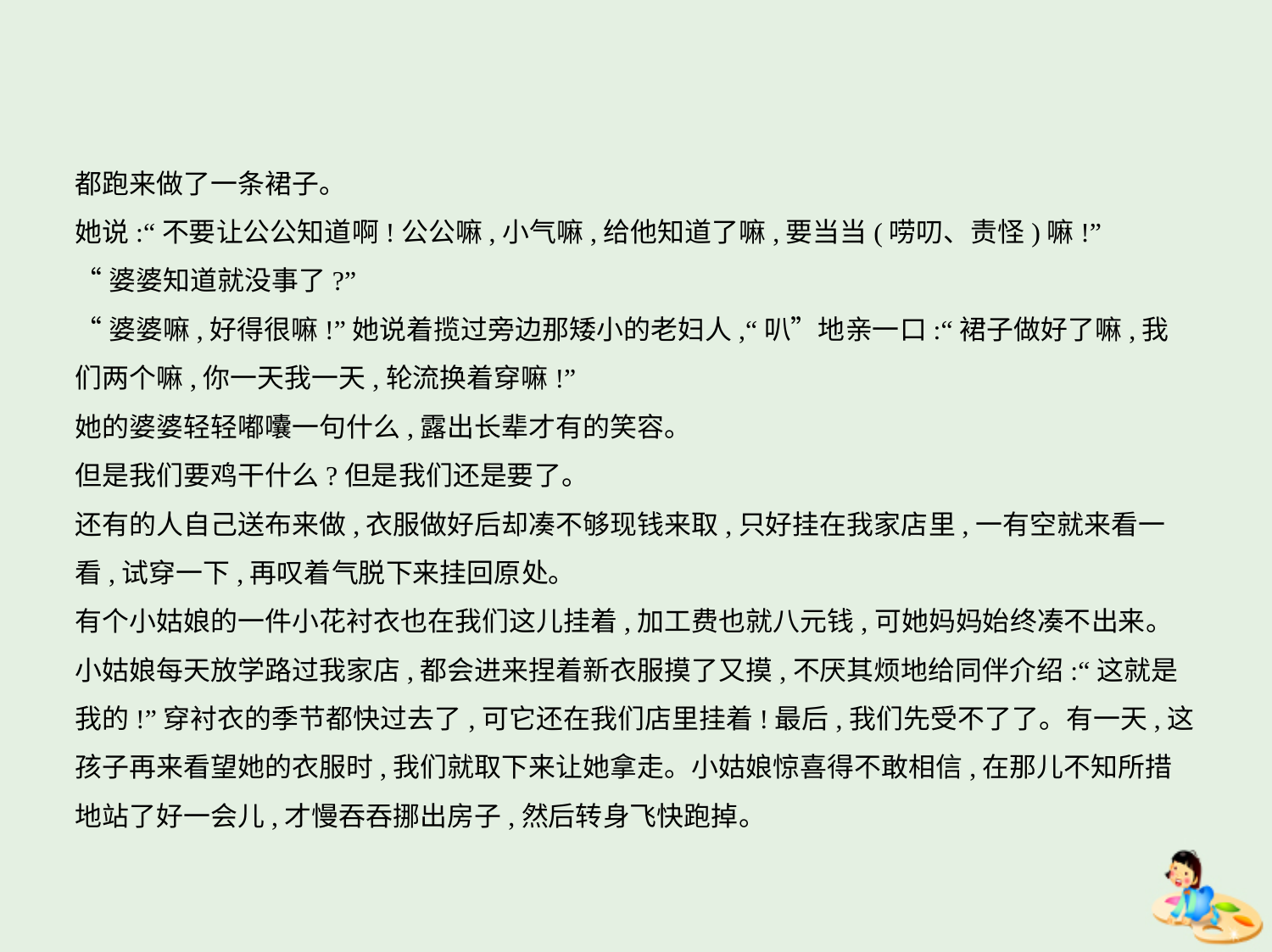

都跑来做了一条裙子。
她说:“不要让公公知道啊!公公嘛,小气嘛,给他知道了嘛,要当当(唠叨、责怪)嘛!”
“婆婆知道就没事了?”
“婆婆嘛,好得很嘛!”她说着揽过旁边那矮小的老妇人,“叭”地亲一口:“裙子做好了嘛,我
们两个嘛,你一天我一天,轮流换着穿嘛!”
她的婆婆轻轻嘟囔一句什么,露出长辈才有的笑容。
但是我们要鸡干什么?但是我们还是要了。
还有的人自己送布来做,衣服做好后却凑不够现钱来取,只好挂在我家店里,一有空就来看一
看,试穿一下,再叹着气脱下来挂回原处。
有个小姑娘的一件小花衬衣也在我们这儿挂着,加工费也就八元钱,可她妈妈始终凑不出来。
小姑娘每天放学路过我家店,都会进来捏着新衣服摸了又摸,不厌其烦地给同伴介绍:“这就是
我的!”穿衬衣的季节都快过去了,可它还在我们店里挂着!最后,我们先受不了了。有一天,这
孩子再来看望她的衣服时,我们就取下来让她拿走。小姑娘惊喜得不敢相信,在那儿不知所措
地站了好一会儿,才慢吞吞挪出房子,然后转身飞快跑掉。